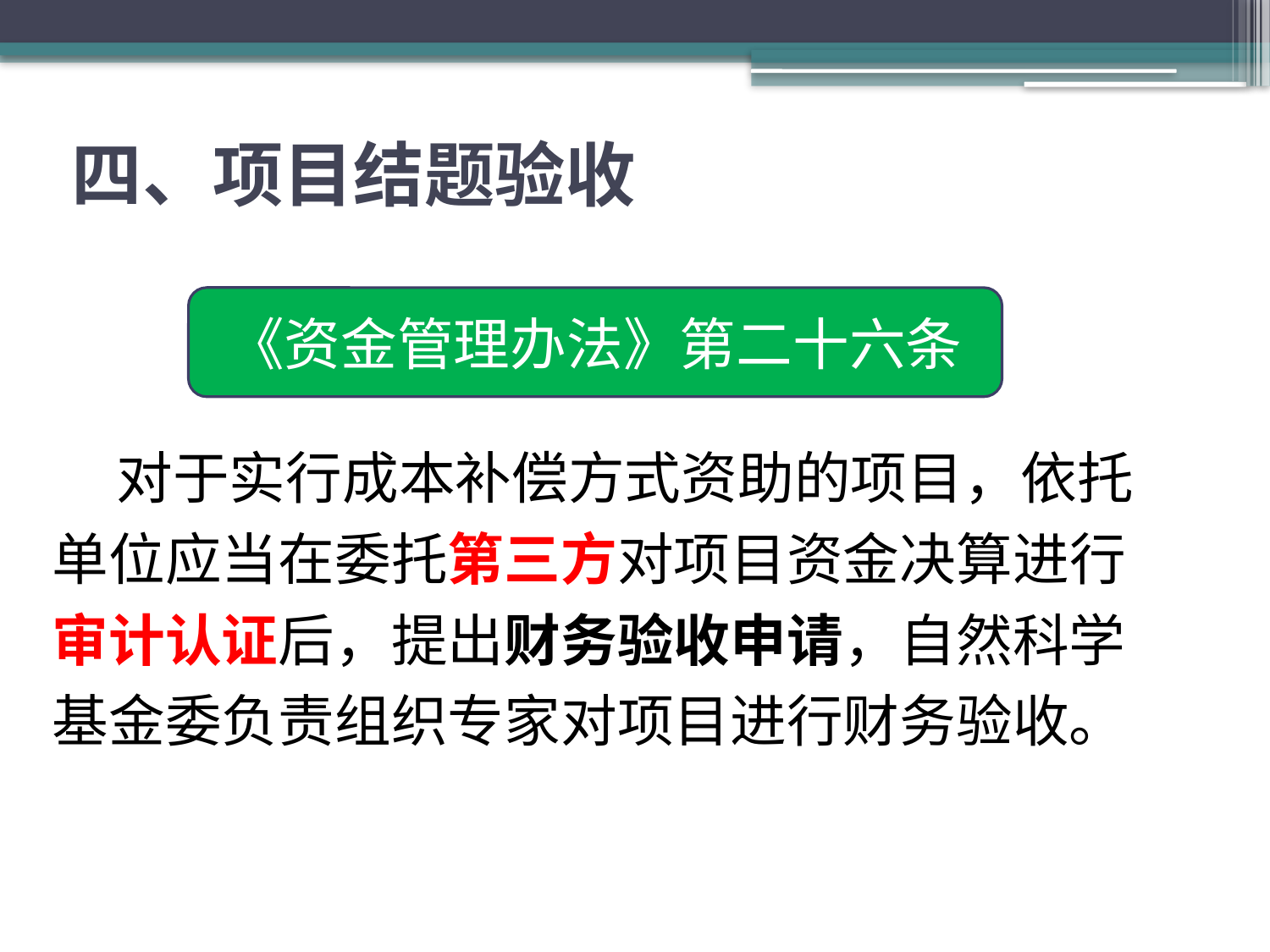

# 四、项目结题验收
《资金管理办法》第二十六条

    对于实行成本补偿方式资助的项目，依托单位应当在委托第三方对项目资金决算进行审计认证后，提出财务验收申请，自然科学基金委负责组织专家对项目进行财务验收。